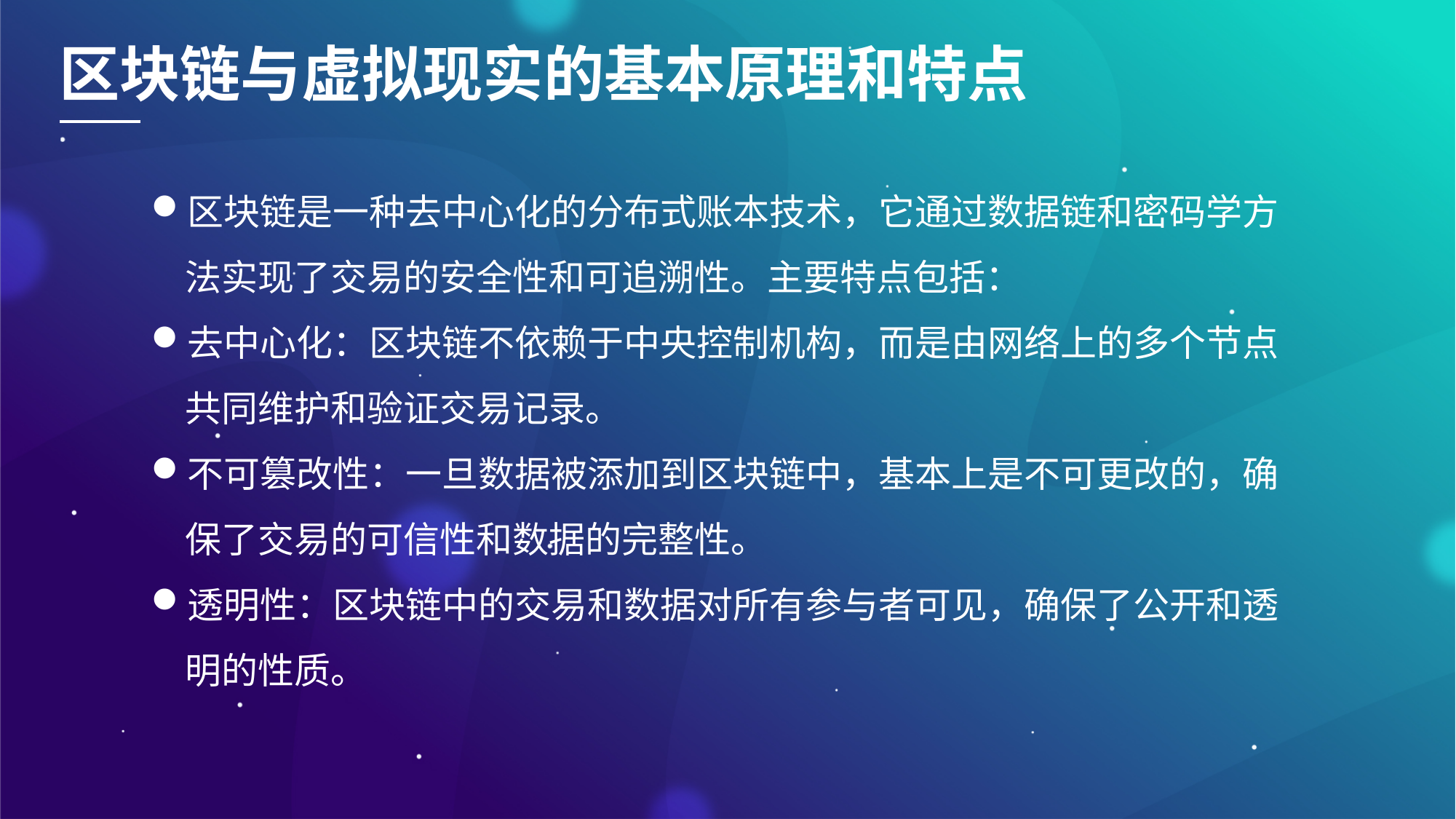

区块链与虚拟现实的基本原理和特点
区块链是一种去中心化的分布式账本技术，它通过数据链和密码学方法实现了交易的安全性和可追溯性。主要特点包括：
去中心化：区块链不依赖于中央控制机构，而是由网络上的多个节点共同维护和验证交易记录。
不可篡改性：一旦数据被添加到区块链中，基本上是不可更改的，确保了交易的可信性和数据的完整性。
透明性：区块链中的交易和数据对所有参与者可见，确保了公开和透明的性质。